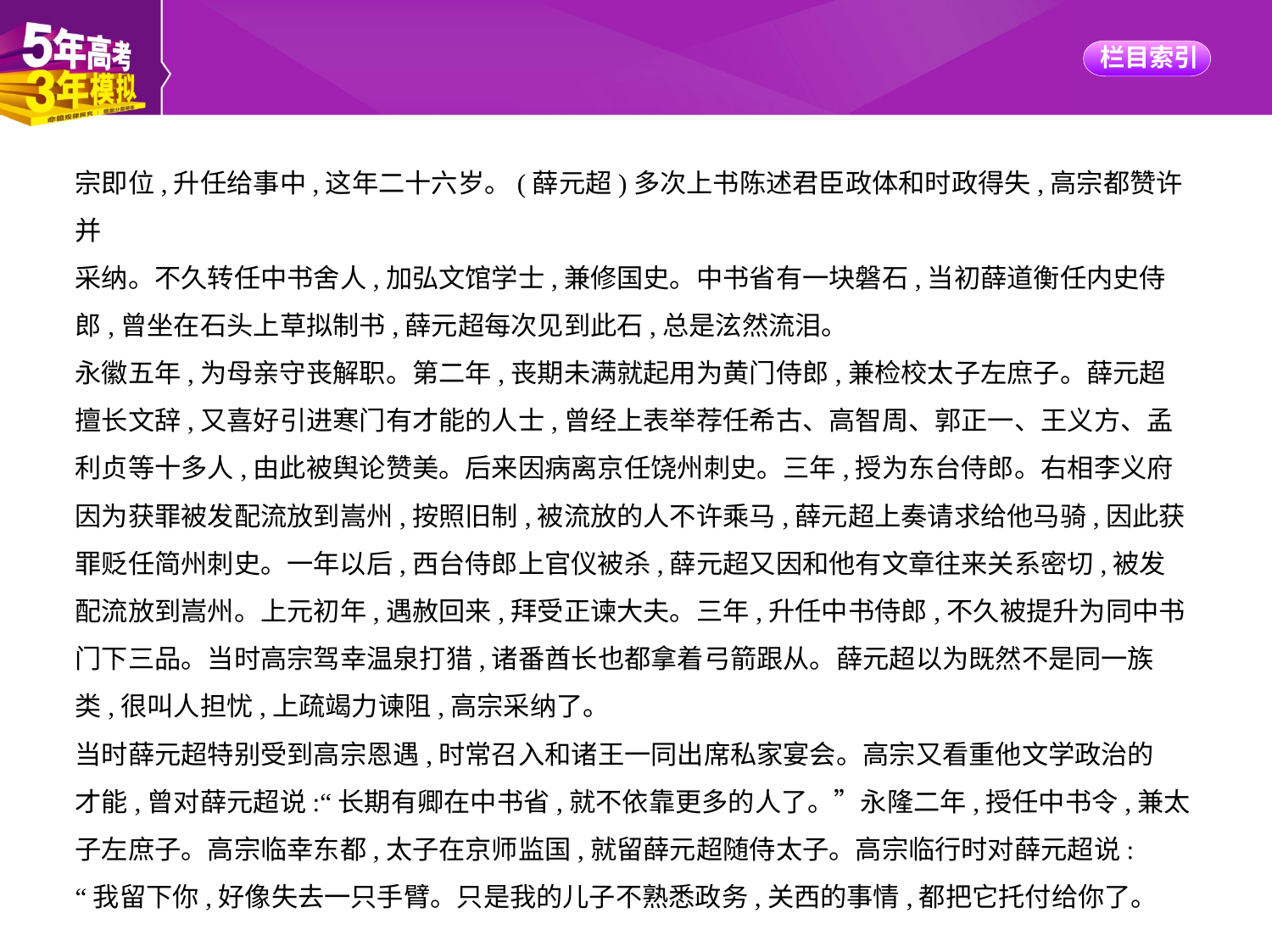

宗即位,升任给事中,这年二十六岁。(薛元超)多次上书陈述君臣政体和时政得失,高宗都赞许并
采纳。不久转任中书舍人,加弘文馆学士,兼修国史。中书省有一块磐石,当初薛道衡任内史侍
郎,曾坐在石头上草拟制书,薛元超每次见到此石,总是泫然流泪。
永徽五年,为母亲守丧解职。第二年,丧期未满就起用为黄门侍郎,兼检校太子左庶子。薛元超
擅长文辞,又喜好引进寒门有才能的人士,曾经上表举荐任希古、高智周、郭正一、王义方、孟
利贞等十多人,由此被舆论赞美。后来因病离京任饶州刺史。三年,授为东台侍郎。右相李义府
因为获罪被发配流放到嵩州,按照旧制,被流放的人不许乘马,薛元超上奏请求给他马骑,因此获
罪贬任简州刺史。一年以后,西台侍郎上官仪被杀,薛元超又因和他有文章往来关系密切,被发
配流放到嵩州。上元初年,遇赦回来,拜受正谏大夫。三年,升任中书侍郎,不久被提升为同中书
门下三品。当时高宗驾幸温泉打猎,诸番酋长也都拿着弓箭跟从。薛元超以为既然不是同一族
类,很叫人担忧,上疏竭力谏阻,高宗采纳了。
当时薛元超特别受到高宗恩遇,时常召入和诸王一同出席私家宴会。高宗又看重他文学政治的
才能,曾对薛元超说:“长期有卿在中书省,就不依靠更多的人了。”永隆二年,授任中书令,兼太
子左庶子。高宗临幸东都,太子在京师监国,就留薛元超随侍太子。高宗临行时对薛元超说:
“我留下你,好像失去一只手臂。只是我的儿子不熟悉政务,关西的事情,都把它托付给你了。